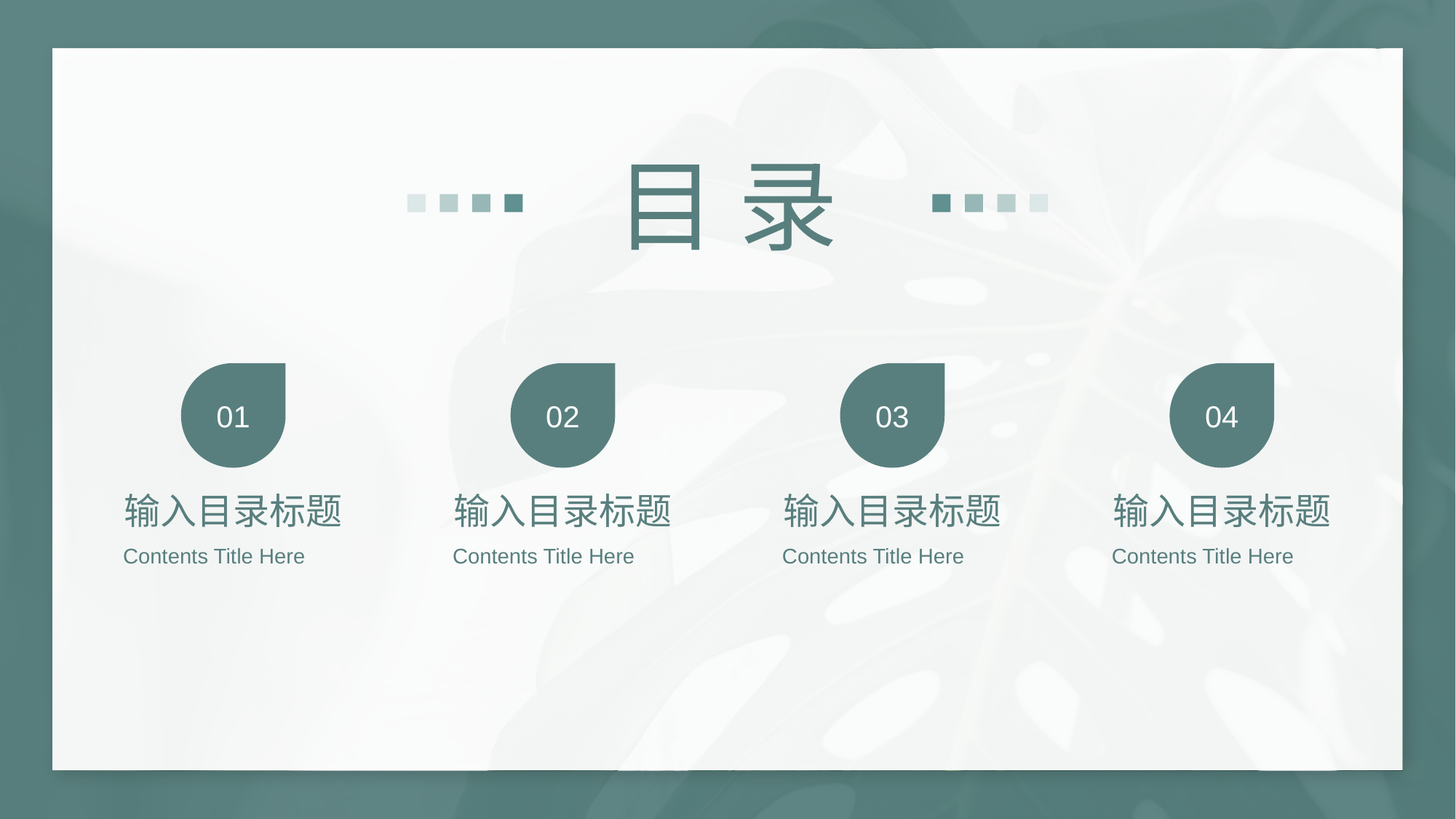

目 录

01
02
03
04
输入目录标题
输入目录标题
输入目录标题
输入目录标题
Contents Title Here
Contents Title Here
Contents Title Here
Contents Title Here